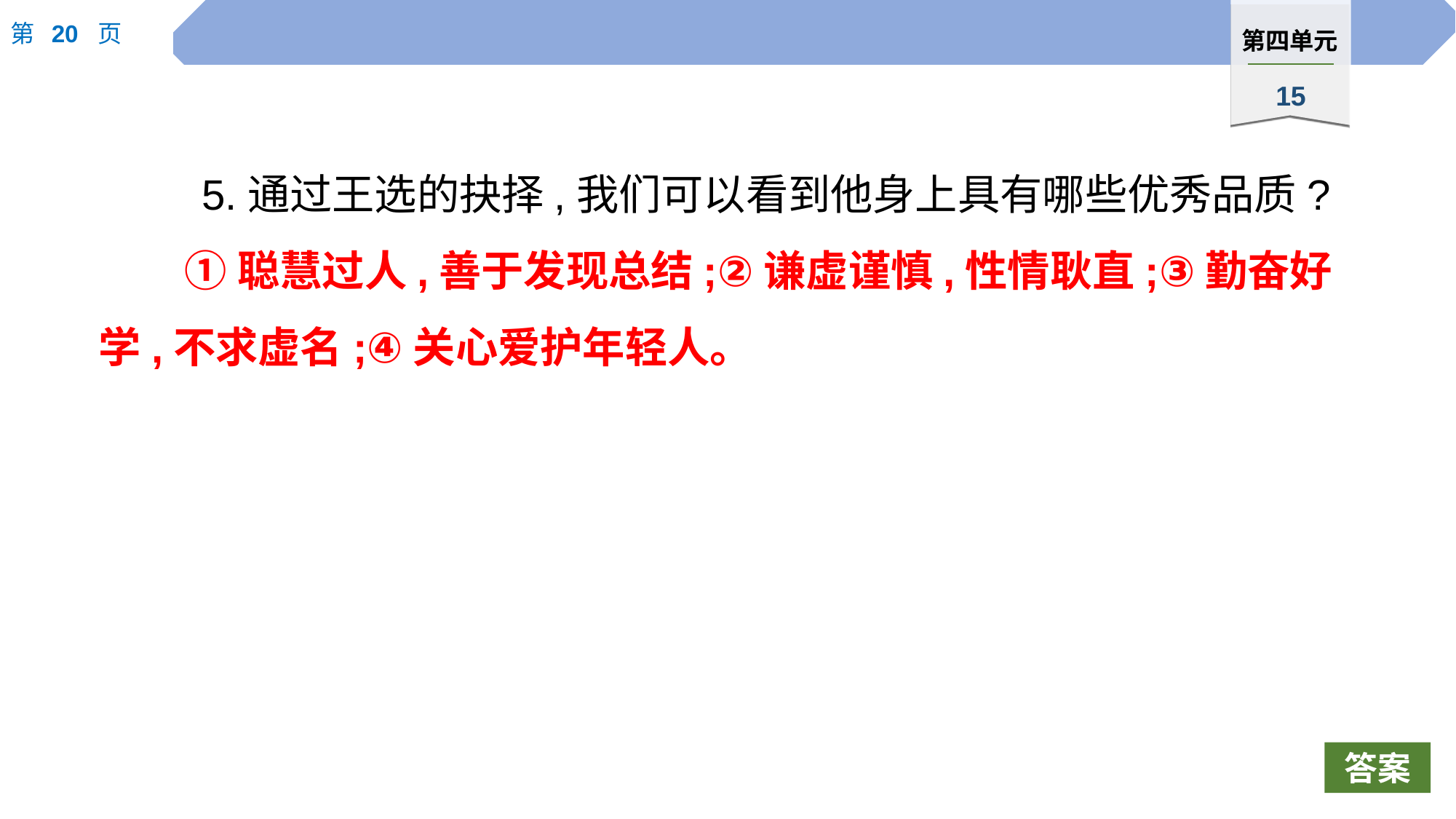

5.通过王选的抉择,我们可以看到他身上具有哪些优秀品质?
①聪慧过人,善于发现总结;②谦虚谨慎,性情耿直;③勤奋好学,不求虚名;④关心爱护年轻人。
答案